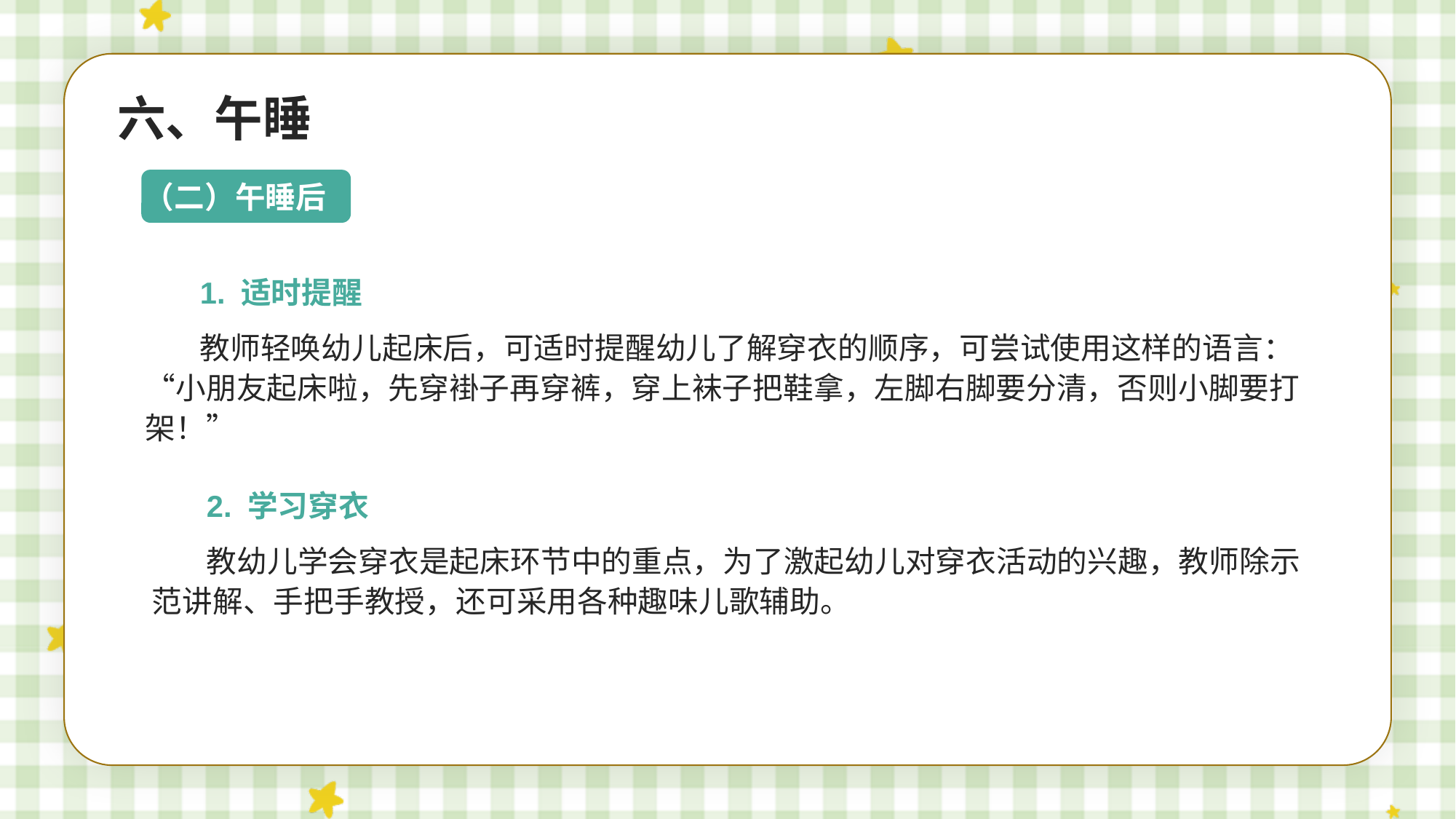

六、午睡
（二）午睡后
1. 适时提醒
教师轻唤幼儿起床后，可适时提醒幼儿了解穿衣的顺序，可尝试使用这样的语言：“小朋友起床啦，先穿褂子再穿裤，穿上袜子把鞋拿，左脚右脚要分清，否则小脚要打架！”
2. 学习穿衣
教幼儿学会穿衣是起床环节中的重点，为了激起幼儿对穿衣活动的兴趣，教师除示范讲解、手把手教授，还可采用各种趣味儿歌辅助。